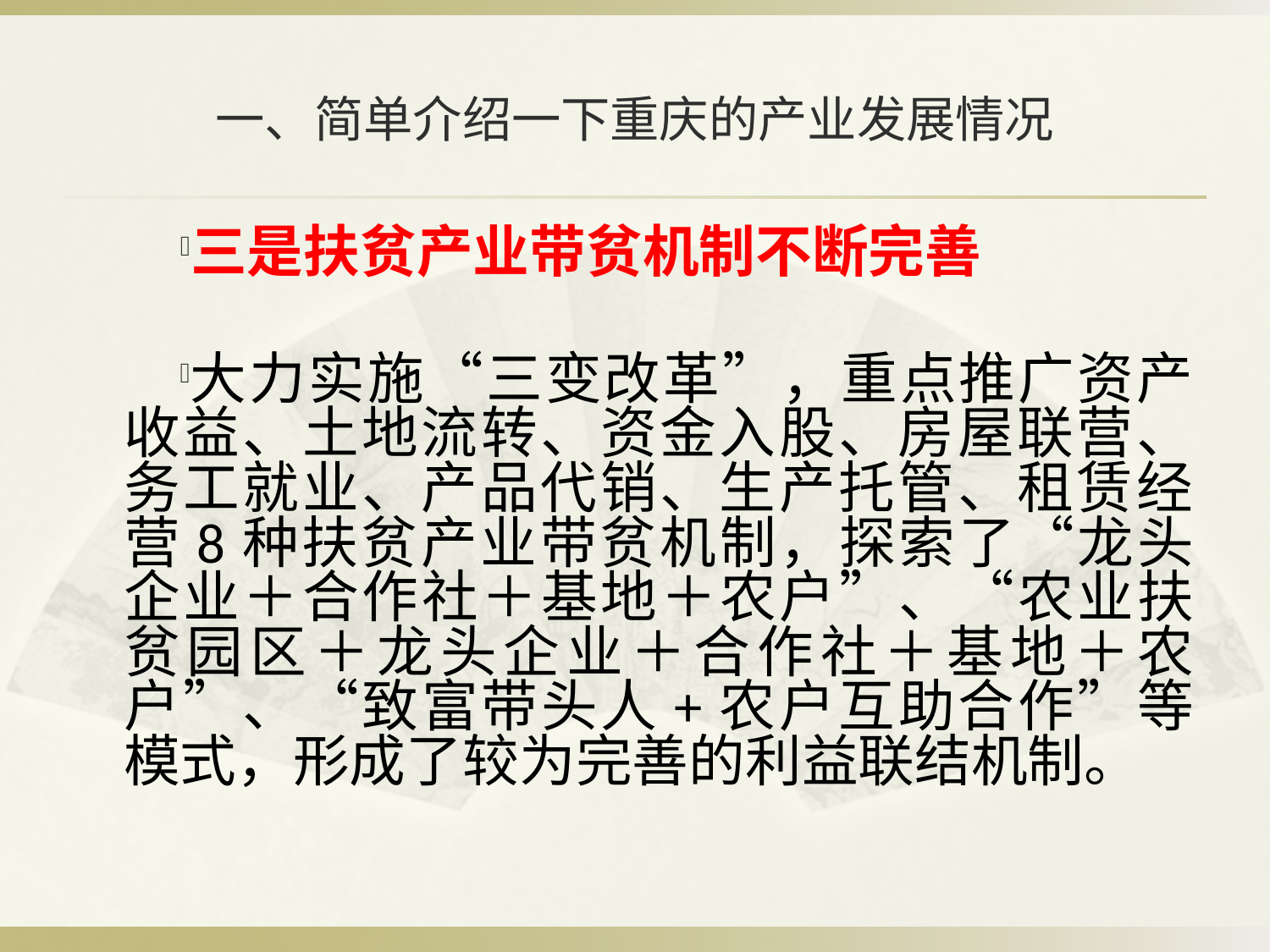

# 一、简单介绍一下重庆的产业发展情况
三是扶贫产业带贫机制不断完善

大力实施“三变改革”，重点推广资产收益、土地流转、资金入股、房屋联营、务工就业、产品代销、生产托管、租赁经营8种扶贫产业带贫机制，探索了“龙头企业＋合作社＋基地＋农户”、“农业扶贫园区＋龙头企业＋合作社＋基地＋农户”、“致富带头人+农户互助合作”等模式，形成了较为完善的利益联结机制。